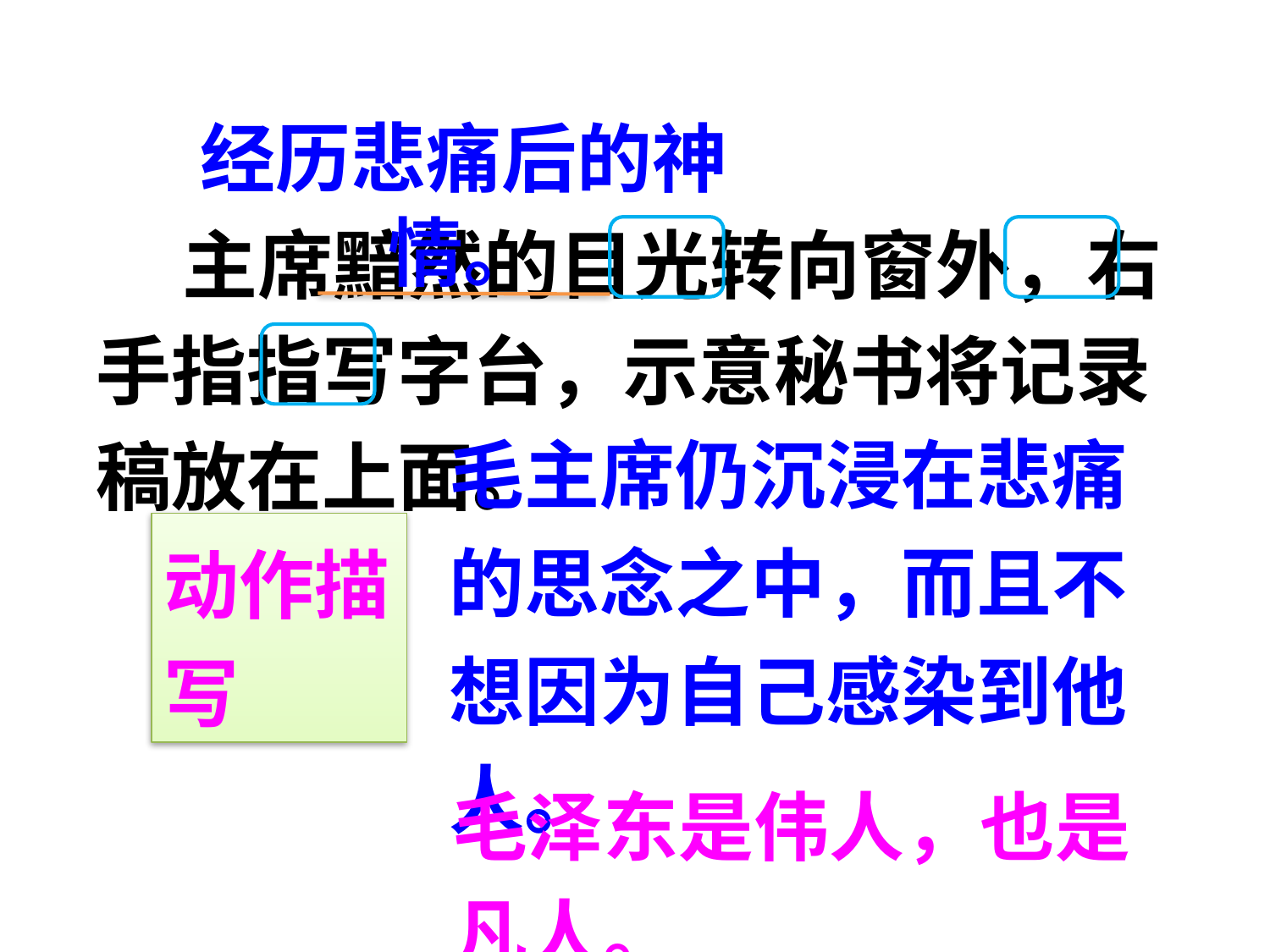

经历悲痛后的神情。
    主席黯然的目光转向窗外，右手指指写字台，示意秘书将记录稿放在上面。

毛主席仍沉浸在悲痛的思念之中，而且不想因为自己感染到他人。
动作描写
毛泽东是伟人，也是凡人。